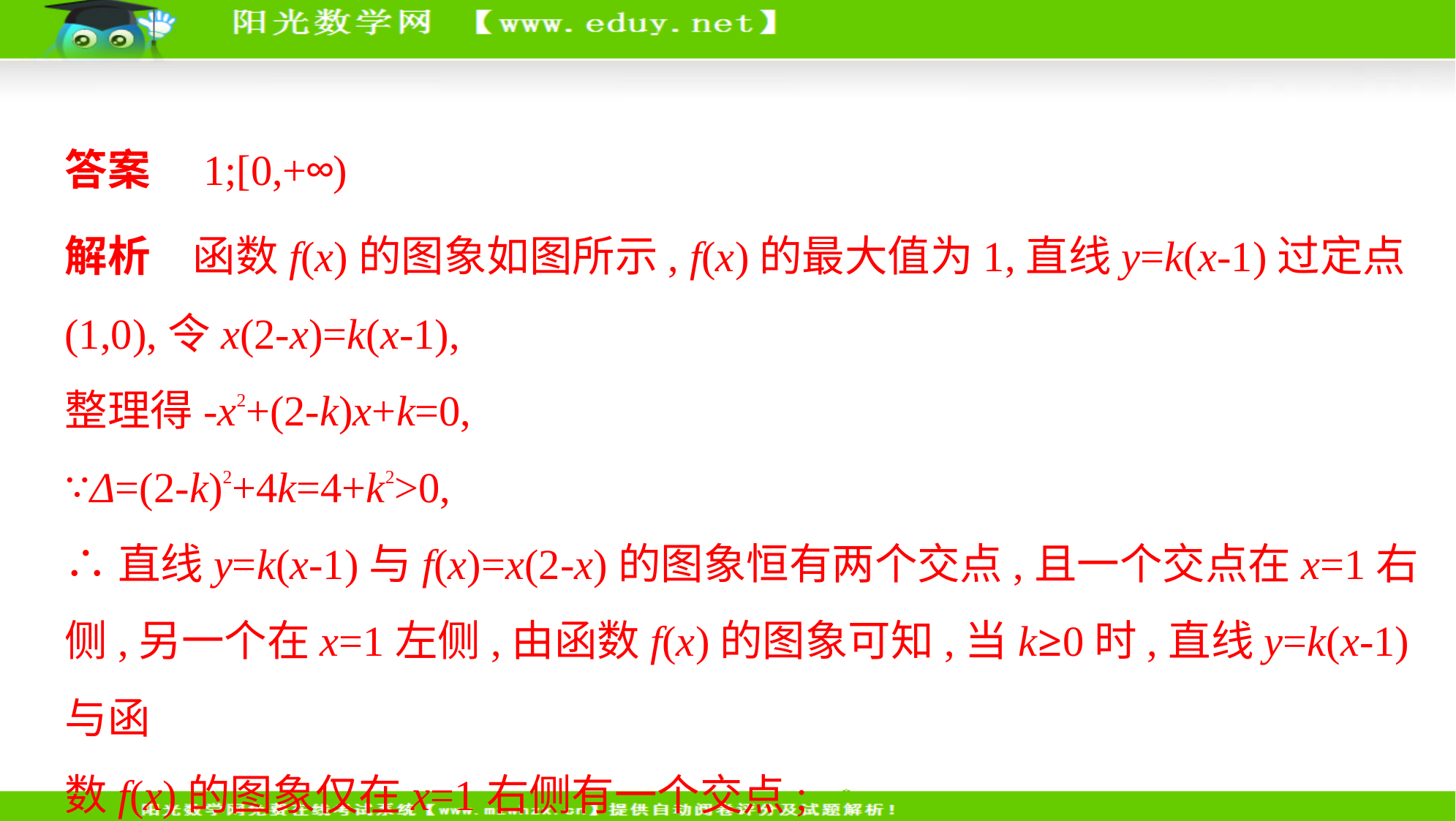

答案　1;[0,+∞)
解析　函数f(x)的图象如图所示, f(x)的最大值为1,直线y=k(x-1)过定点
(1,0),令x(2-x)=k(x-1),
整理得-x2+(2-k)x+k=0,
∵Δ=(2-k)2+4k=4+k2>0,
∴直线y=k(x-1)与f(x)=x(2-x)的图象恒有两个交点,且一个交点在x=1右
侧,另一个在x=1左侧,由函数f(x)的图象可知,当k≥0时,直线y=k(x-1)与函
数f(x)的图象仅在x=1右侧有一个交点;